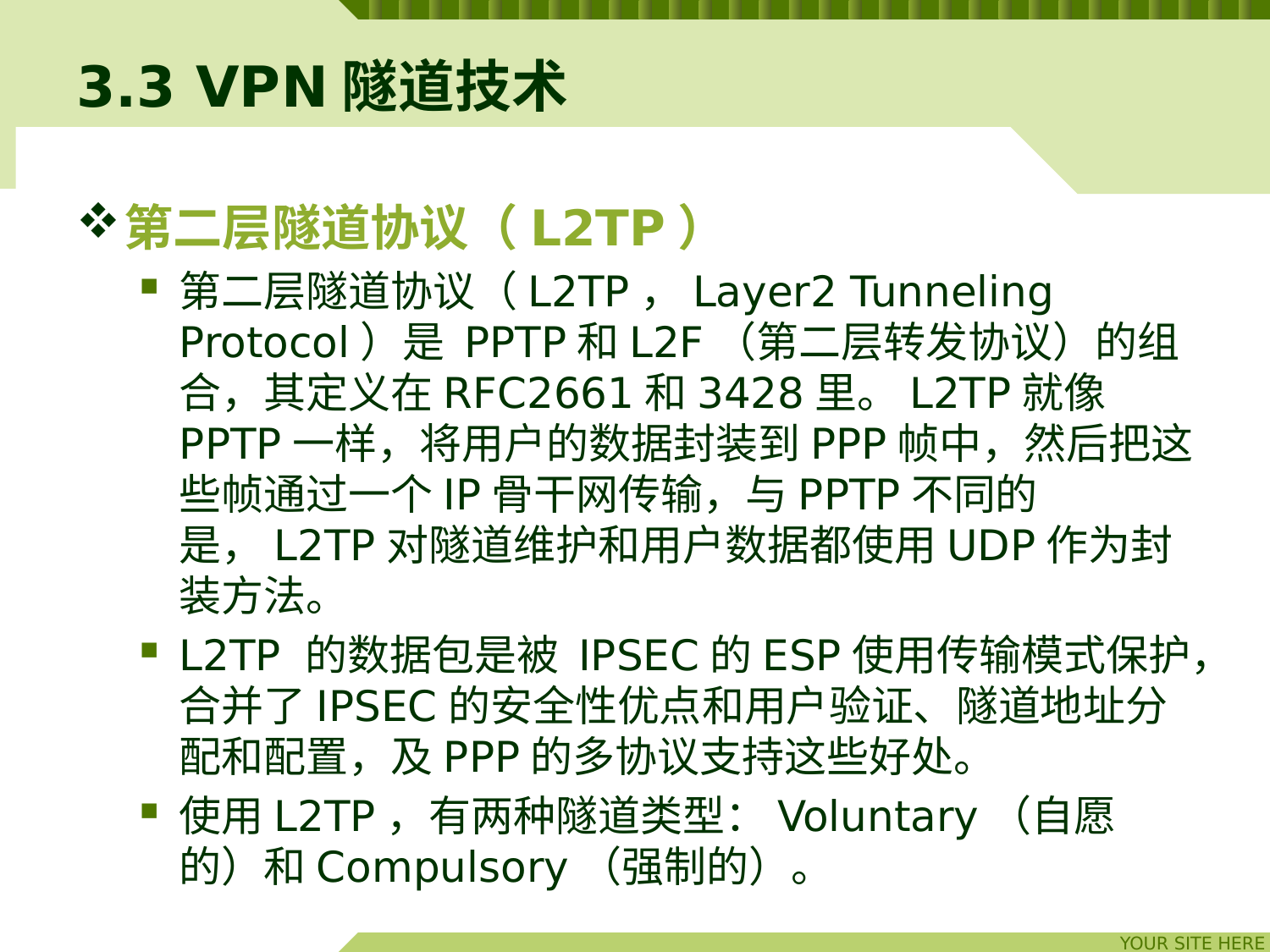

# 3.3 VPN隧道技术
第二层隧道协议（L2TP）
第二层隧道协议（L2TP，Layer2 Tunneling Protocol）是 PPTP和L2F（第二层转发协议）的组合，其定义在RFC2661和3428里。L2TP就像PPTP一样，将用户的数据封装到PPP帧中，然后把这些帧通过一个IP骨干网传输，与PPTP不同的是，L2TP对隧道维护和用户数据都使用UDP作为封装方法。
L2TP 的数据包是被 IPSEC的ESP使用传输模式保护，合并了IPSEC的安全性优点和用户验证、隧道地址分配和配置，及PPP的多协议支持这些好处。
使用L2TP，有两种隧道类型：Voluntary（自愿的）和Compulsory（强制的）。